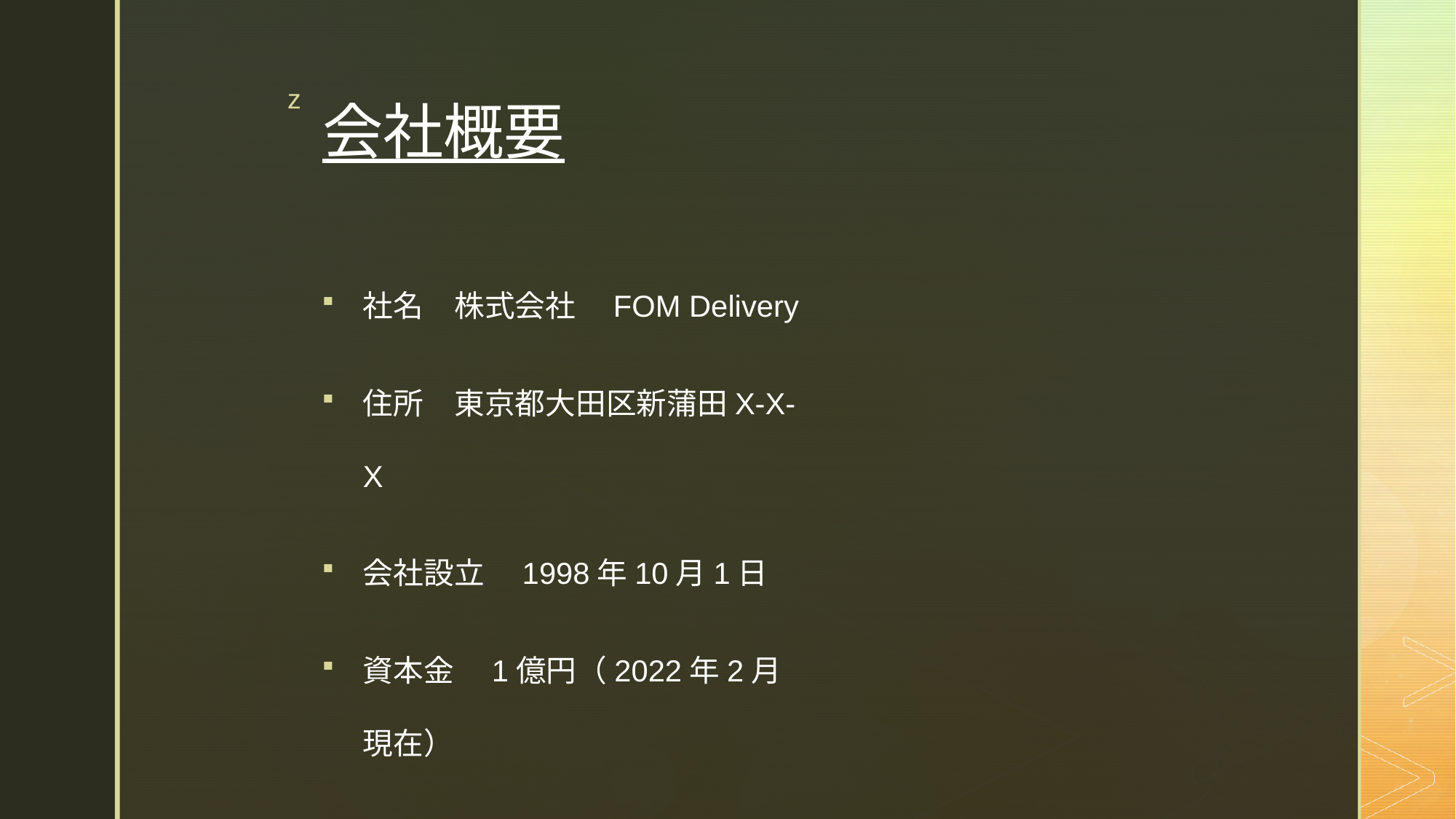

# 会社概要

社名　株式会社　FOM Delivery
住所　東京都大田区新蒲田X-X-X
会社設立　1998年10月1日
資本金　1億円（2022年2月現在）